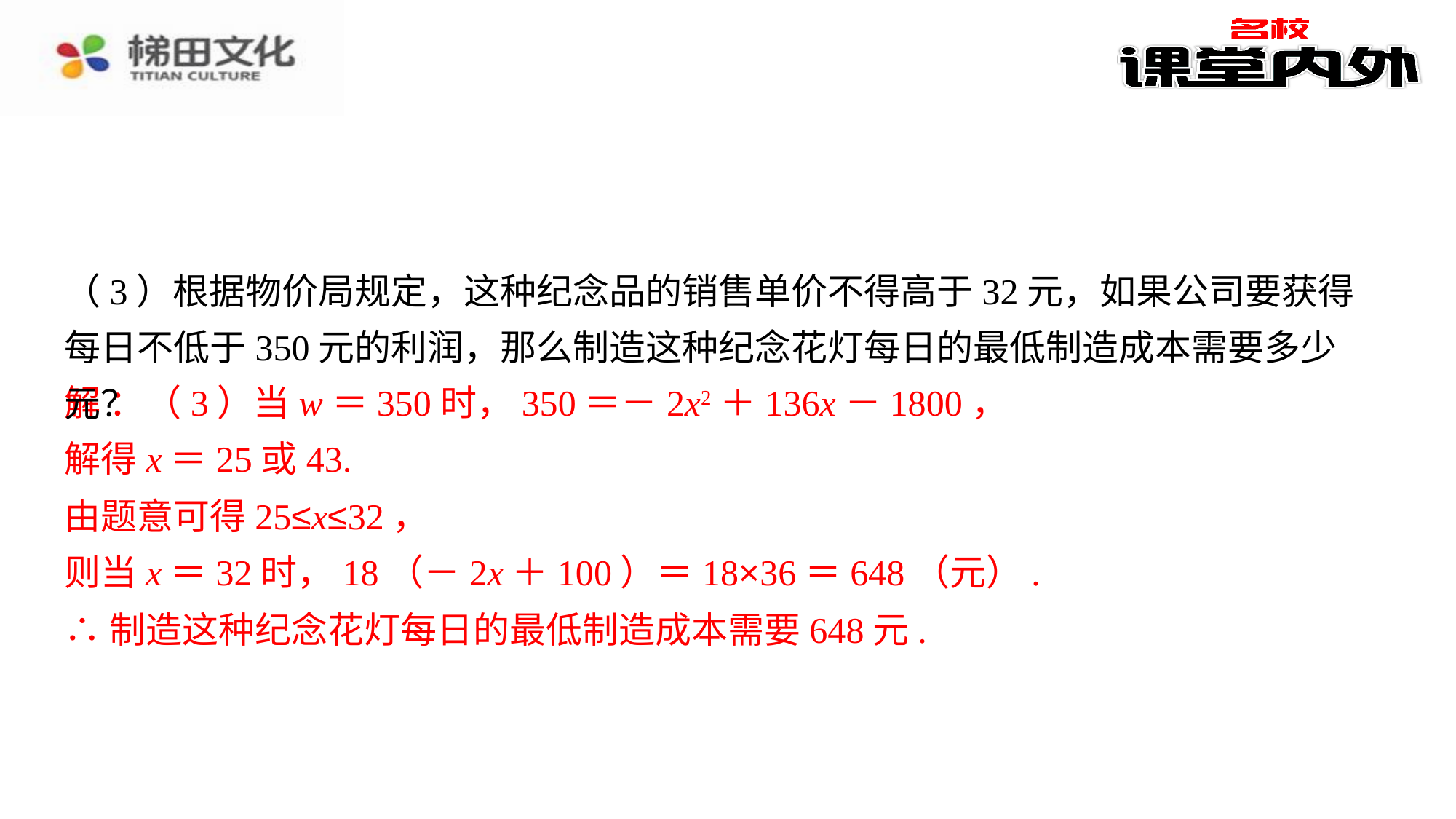

（3）根据物价局规定，这种纪念品的销售单价不得高于32元，如果公司要获得每日不低于350元的利润，那么制造这种纪念花灯每日的最低制造成本需要多少元？
解 ：（3）当w＝350时，350＝－2x2＋136x－1800，
（3）当w＝350时，350＝－2x2＋136x－1800，⁠
解得x＝25或43.⁠
由题意可得25≤x≤32，⁠
则当x＝32时，18（－2x＋100）＝18×36＝648（元）.⁠
∴制造这种纪念花灯每日的最低制造成本需要648元.⁠
解得x＝25或43.
由题意可得25≤x≤32，
则当x＝32时，18（－2x＋100）＝18×36＝648（元）.
∴制造这种纪念花灯每日的最低制造成本需要648元.